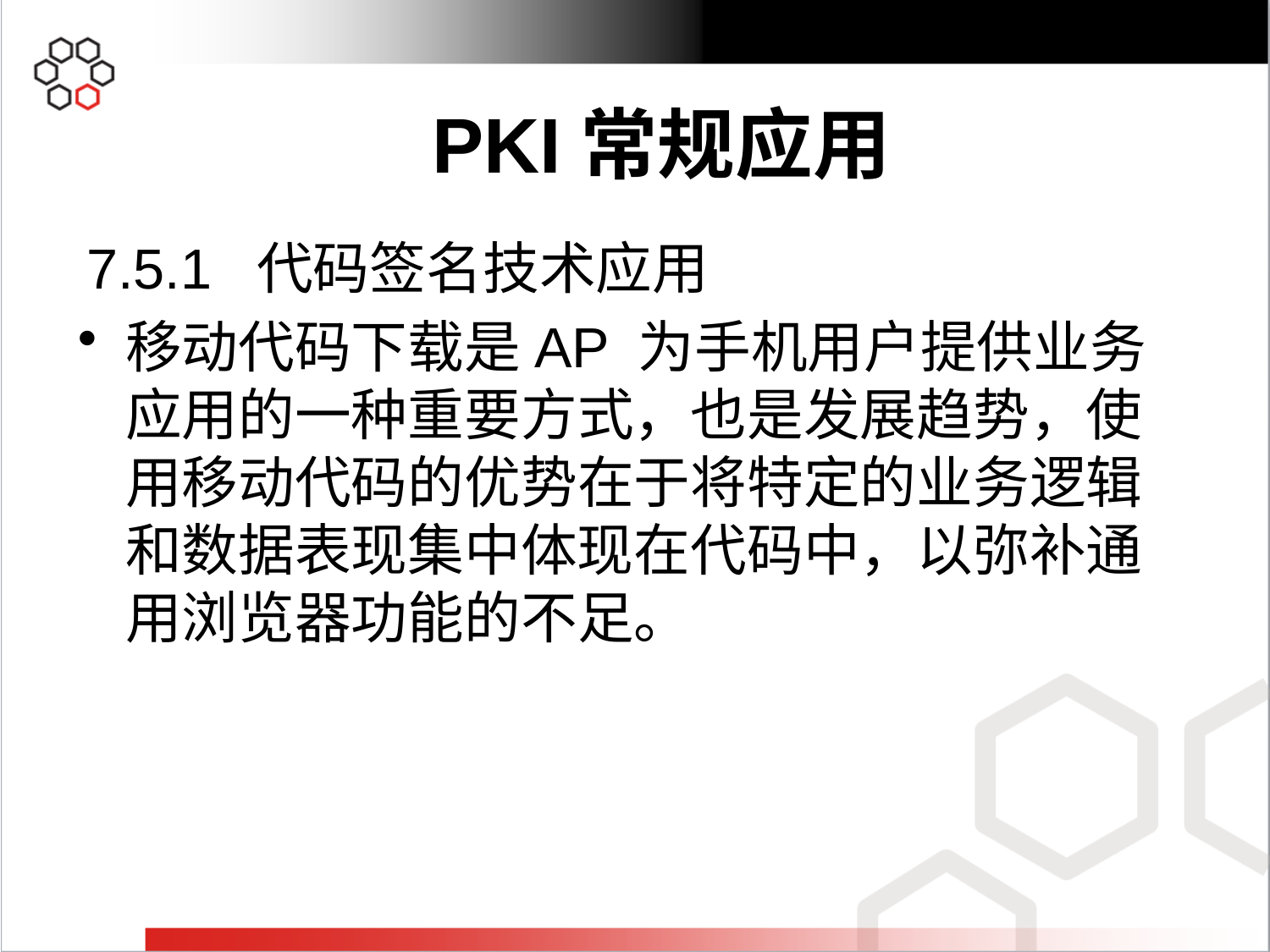

7.5.1  代码签名技术应用
移动代码下载是AP 为手机用户提供业务应用的一种重要方式，也是发展趋势，使用移动代码的优势在于将特定的业务逻辑和数据表现集中体现在代码中，以弥补通用浏览器功能的不足。